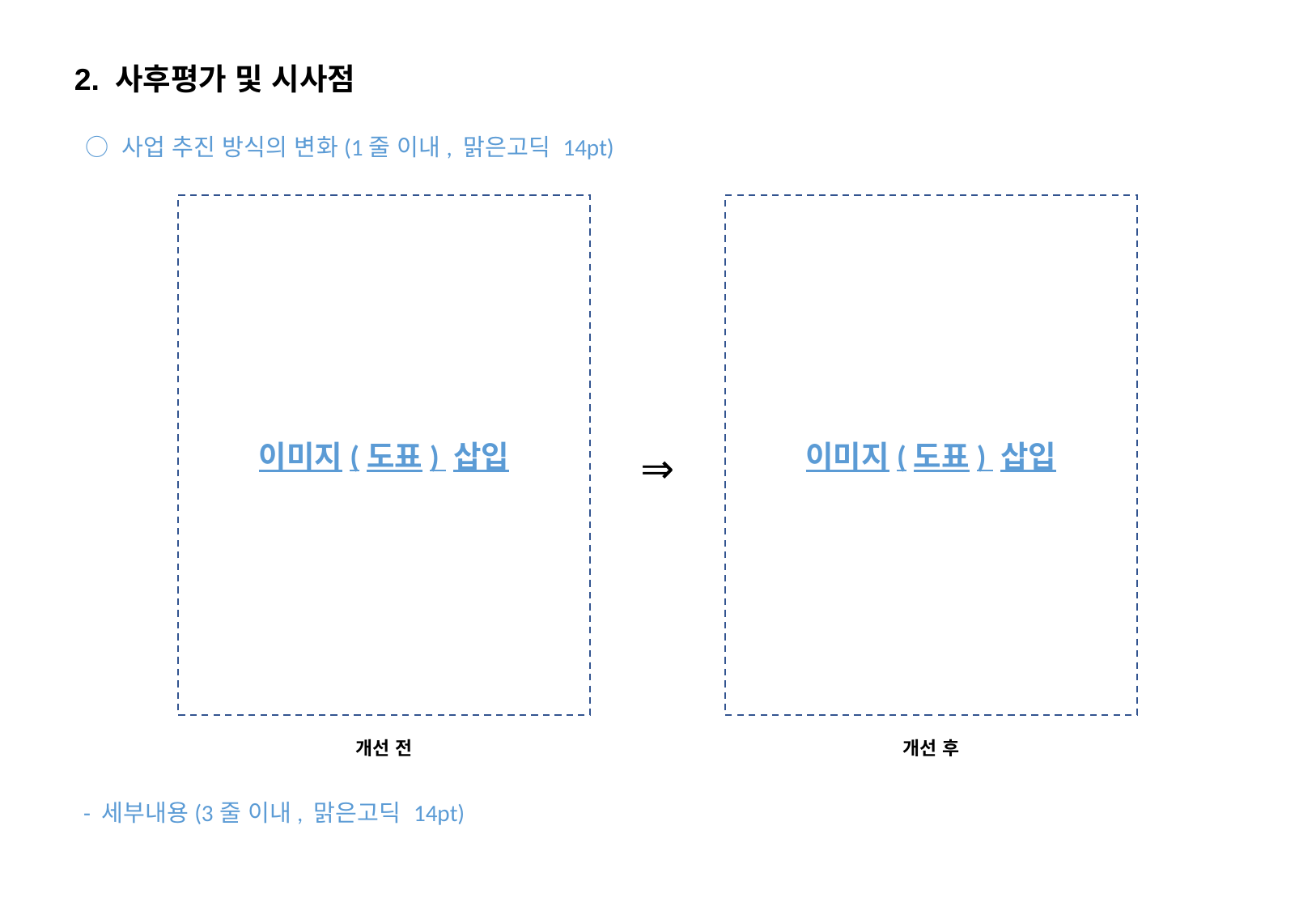

2. 사후평가 및 시사점
○ 사업 추진 방식의 변화(1줄 이내, 맑은고딕 14pt)
이미지(도표) 삽입
이미지(도표) 삽입
⇒
개선 전
개선 후
- 세부내용(3줄 이내, 맑은고딕 14pt)